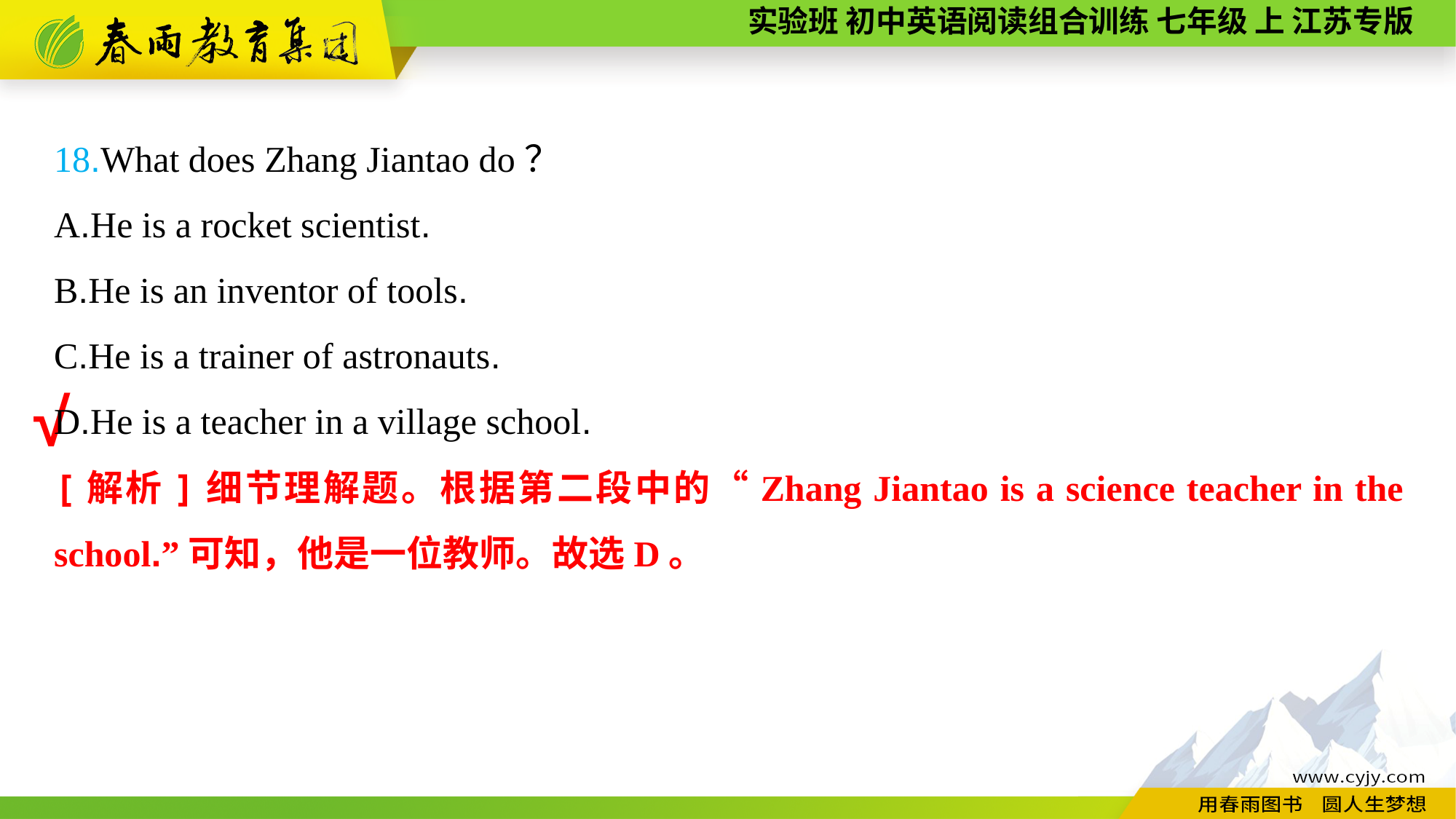

18.What does Zhang Jiantao do？
A.He is a rocket scientist.
B.He is an inventor of tools.
C.He is a trainer of astronauts.
D.He is a teacher in a village school.
√
[解析]细节理解题。根据第二段中的“Zhang Jiantao is a science teacher in the school.”可知，他是一位教师。故选D。